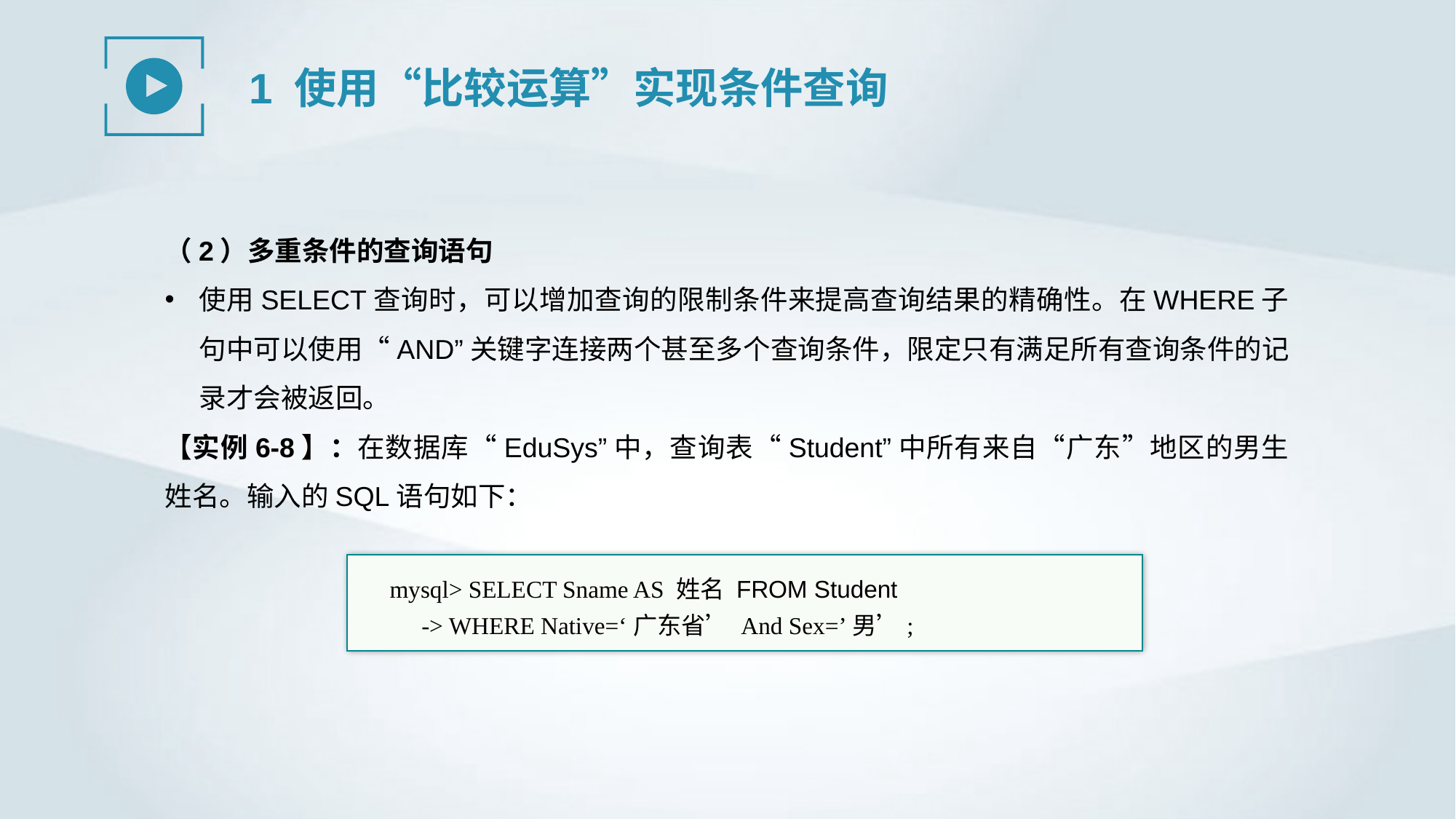

1 使用“比较运算”实现条件查询
（2）多重条件的查询语句
使用SELECT查询时，可以增加查询的限制条件来提高查询结果的精确性。在WHERE子句中可以使用“AND”关键字连接两个甚至多个查询条件，限定只有满足所有查询条件的记录才会被返回。
【实例6-8】：在数据库“EduSys”中，查询表“Student”中所有来自“广东”地区的男生姓名。输入的SQL语句如下：

mysql> SELECT Sname AS 姓名 FROM Student
-> WHERE Native=‘广东省’ And Sex=’男’;